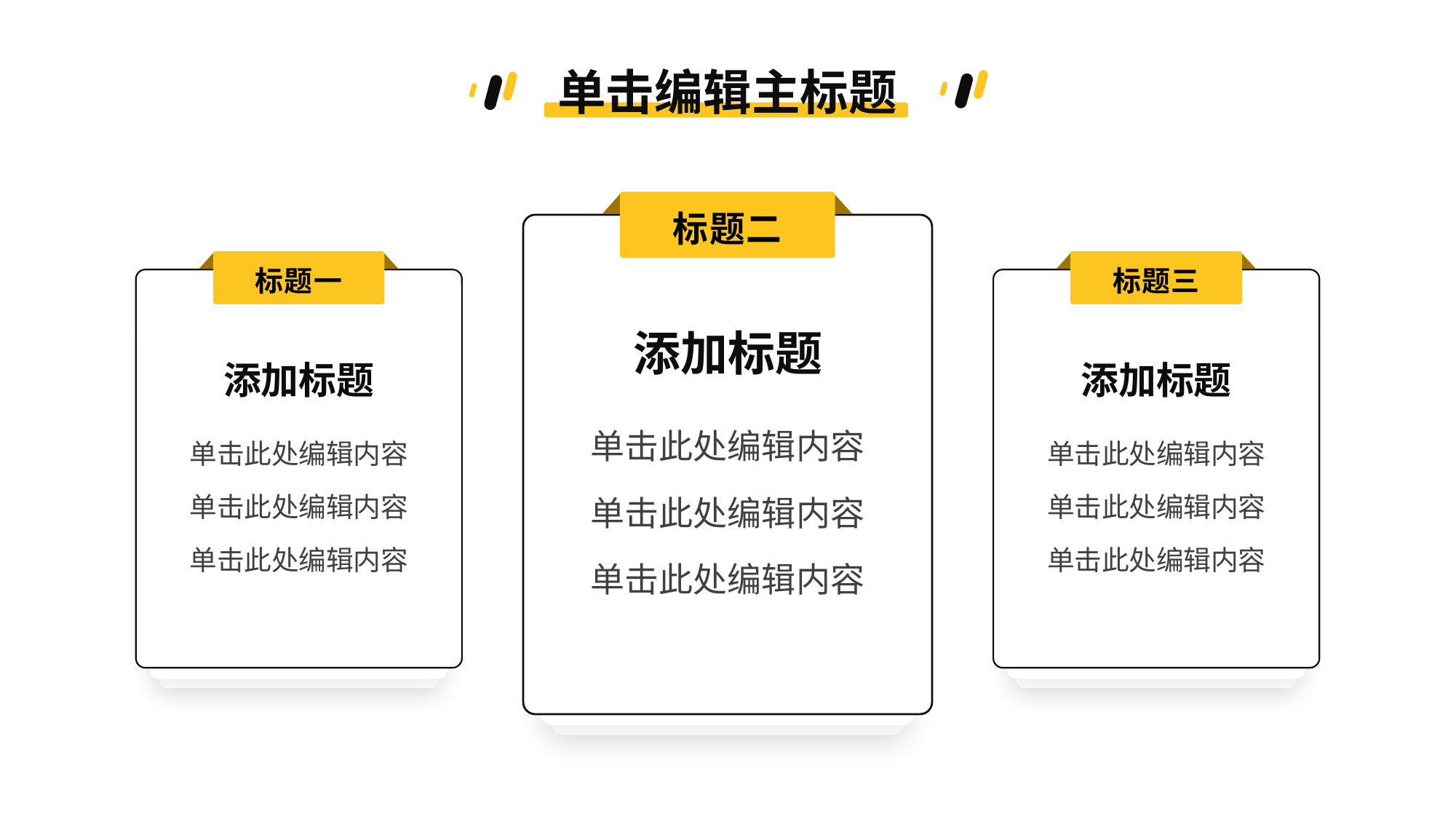

单击编辑主标题

标题二

添加标题
单击此处编辑内容
单击此处编辑内容
单击此处编辑内容
标题一

添加标题

单击此处编辑内容
单击此处编辑内容
单击此处编辑内容
标题三

添加标题

单击此处编辑内容
单击此处编辑内容
单击此处编辑内容